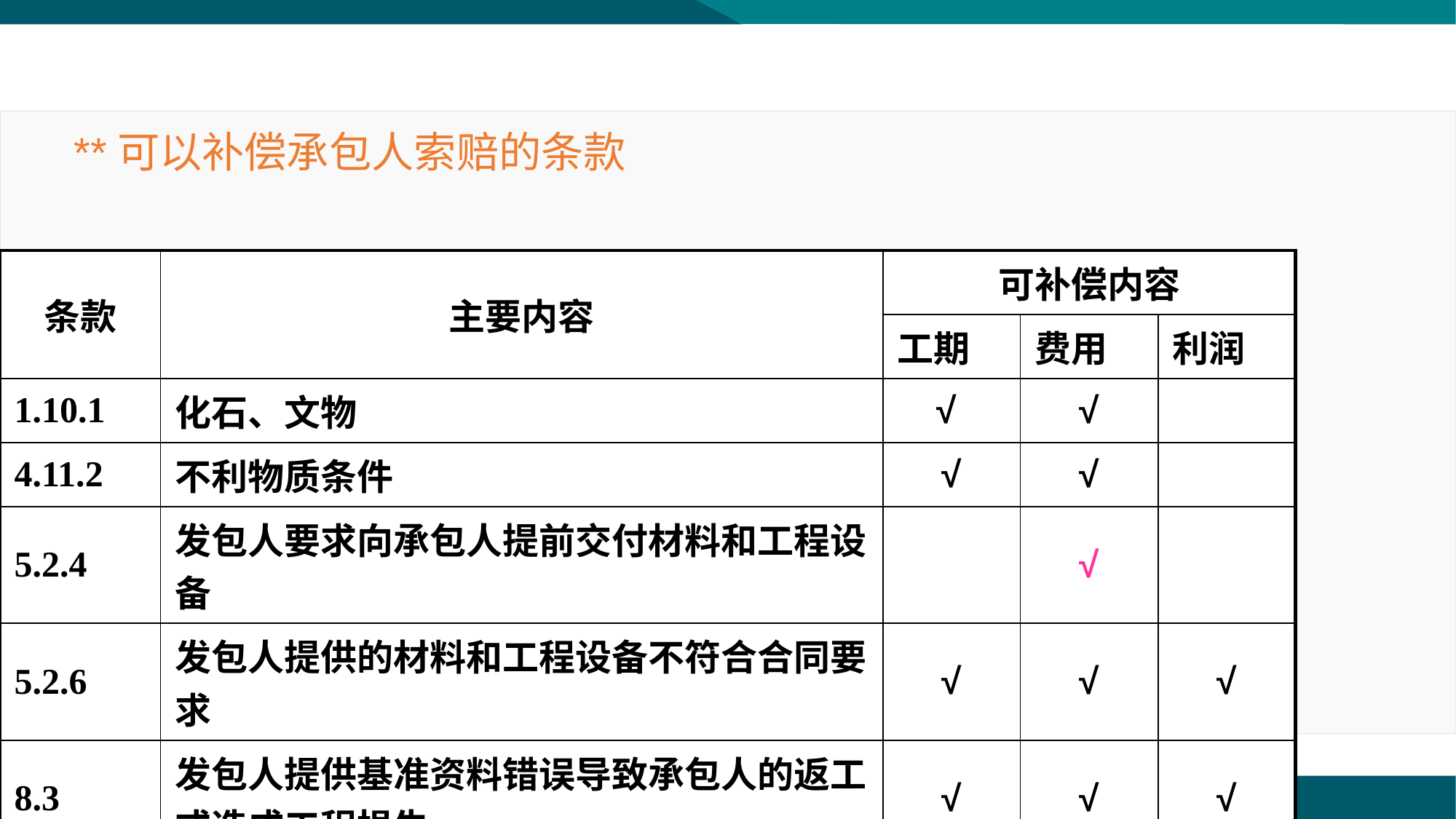

**可以补偿承包人索赔的条款
| 条款 | 主要内容 | 可补偿内容 |  |  |
| --- | --- | --- | --- | --- |
|  |  | 工期 | 费用 | 利润 |
| 1.10.1 | 化石、文物 | √ | √ |  |
| 4.11.2 | 不利物质条件 | √ | √ |  |
| 5.2.4 | 发包人要求向承包人提前交付材料和工程设备 |  | √ |  |
| 5.2.6 | 发包人提供的材料和工程设备不符合合同要求 | √ | √ | √ |
| 8.3 | 发包人提供基准资料错误导致承包人的返工或造成工程损失 | √ | √ | √ |